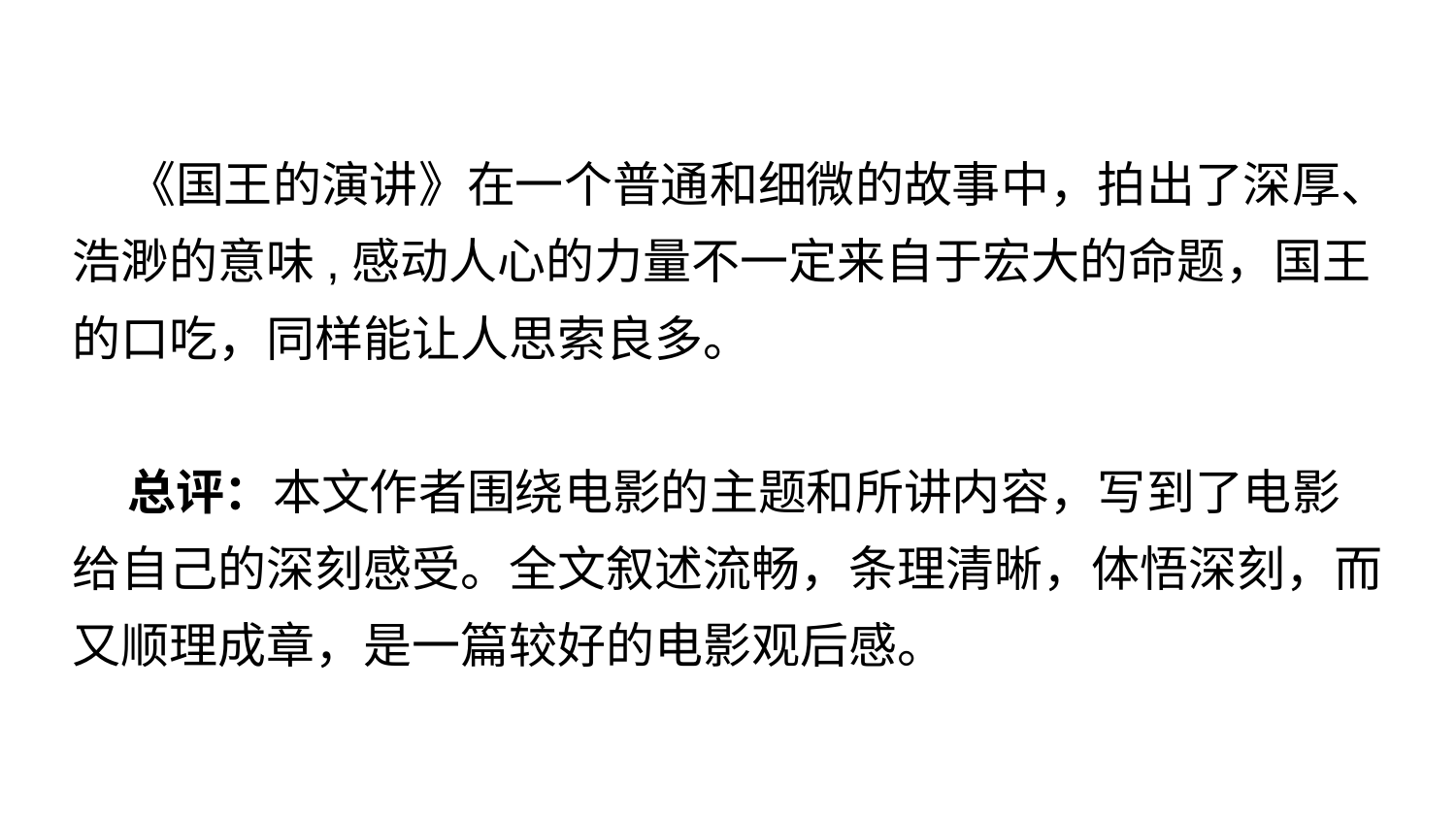

《国王的演讲》在一个普通和细微的故事中，拍出了深厚、浩渺的意味,感动人心的力量不一定来自于宏大的命题，国王的口吃，同样能让人思索良多。

    总评：本文作者围绕电影的主题和所讲内容，写到了电影给自己的深刻感受。全文叙述流畅，条理清晰，体悟深刻，而又顺理成章，是一篇较好的电影观后感。